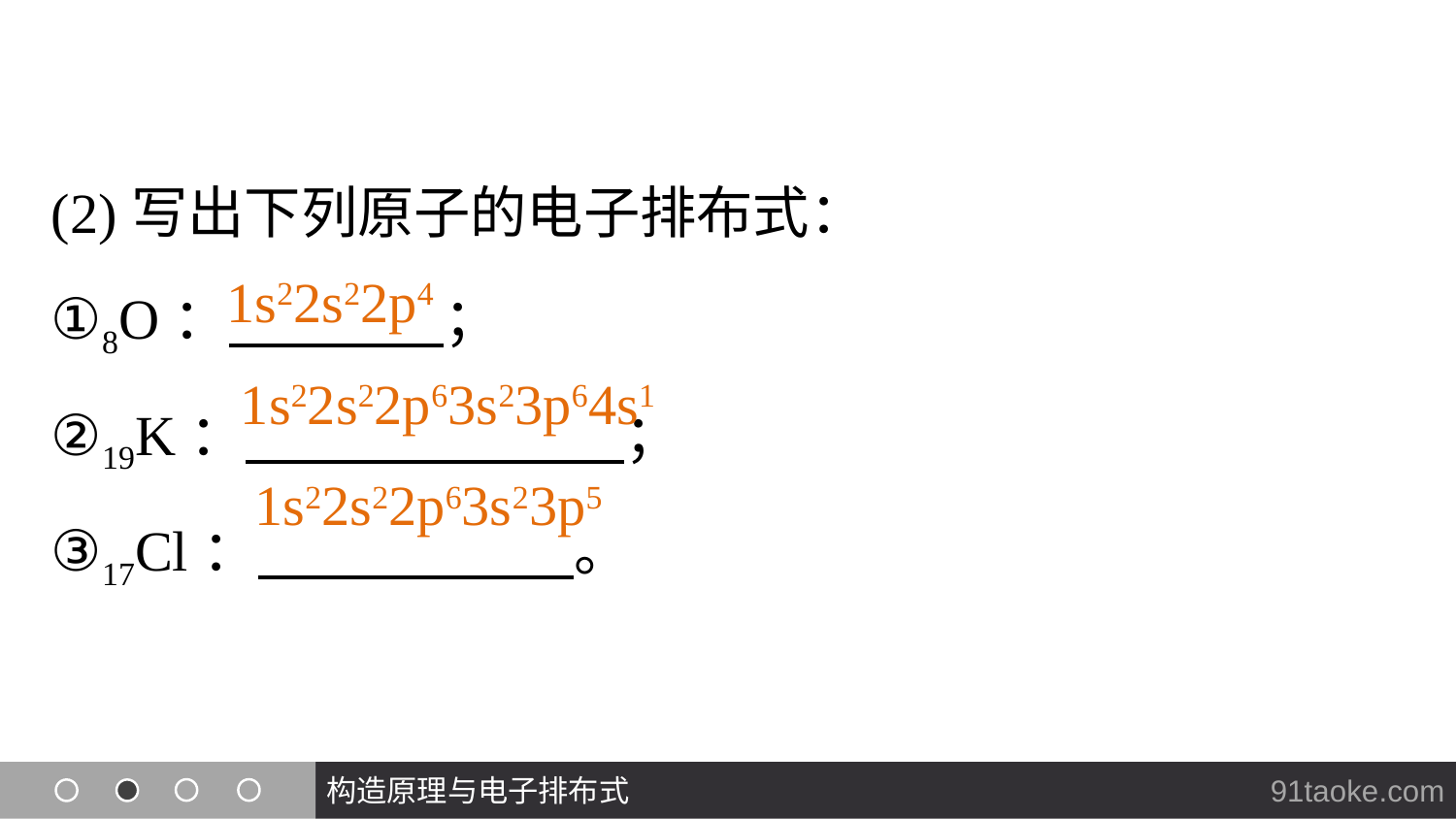

(2)写出下列原子的电子排布式：
①8O：                 ；
②19K：                              ；
③17Cl：                         。
1s22s22p4
 1s22s22p63s23p64s1
  1s22s22p63s23p5